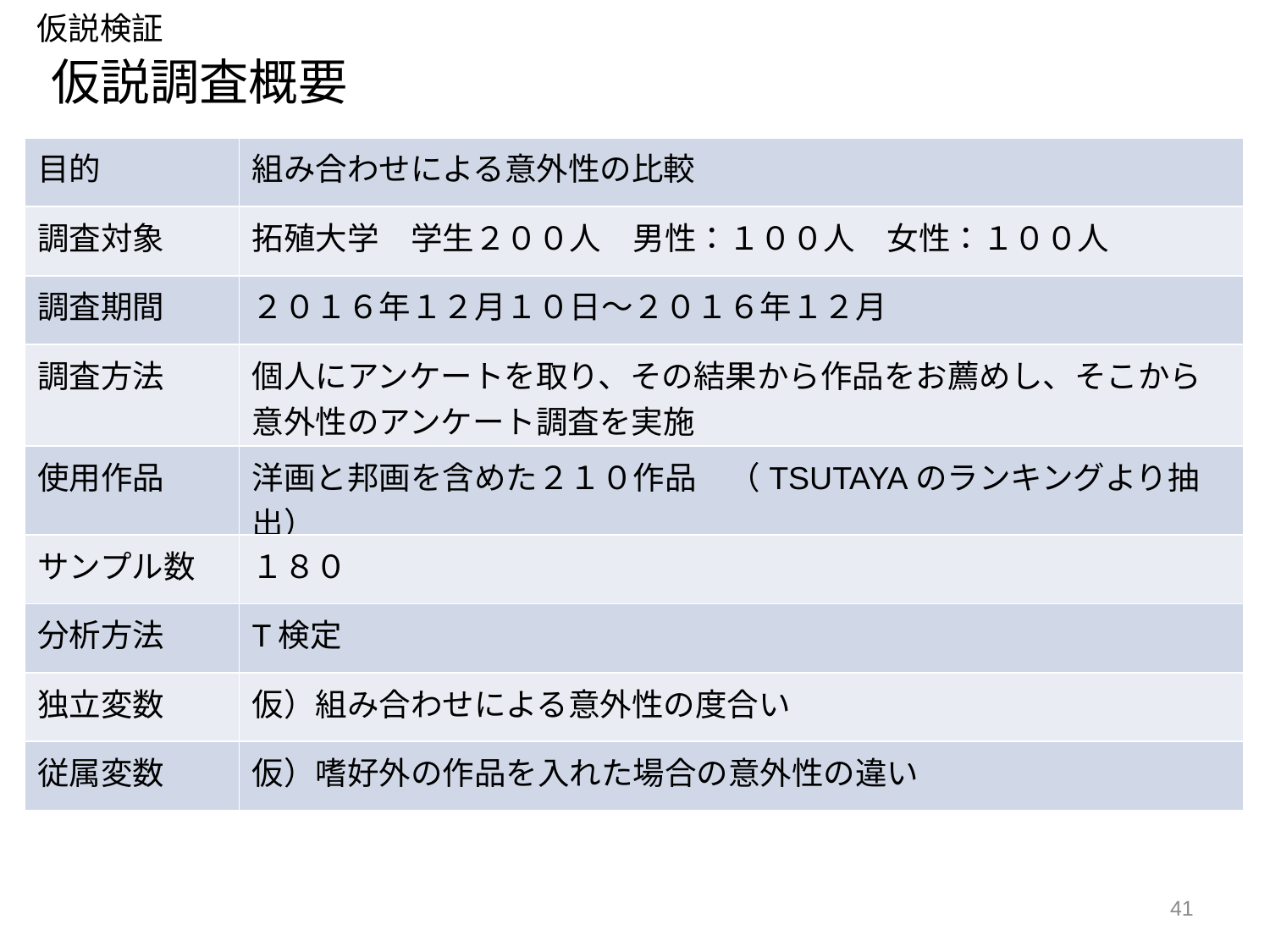

仮説検証
仮説調査概要
| 目的 | 組み合わせによる意外性の比較 |
| --- | --- |
| 調査対象 | 拓殖大学　学生２００人　男性：１００人　女性：１００人 |
| 調査期間 | ２０１６年１２月１０日〜２０１６年１２月 |
| 調査方法 | 個人にアンケートを取り、その結果から作品をお薦めし、そこから意外性のアンケート調査を実施 |
| 使用作品 | 洋画と邦画を含めた２１０作品　（TSUTAYAのランキングより抽出） |
| サンプル数 | １８０ |
| 分析方法 | T検定 |
| 独立変数 | 仮）組み合わせによる意外性の度合い |
| 従属変数 | 仮）嗜好外の作品を入れた場合の意外性の違い |
41